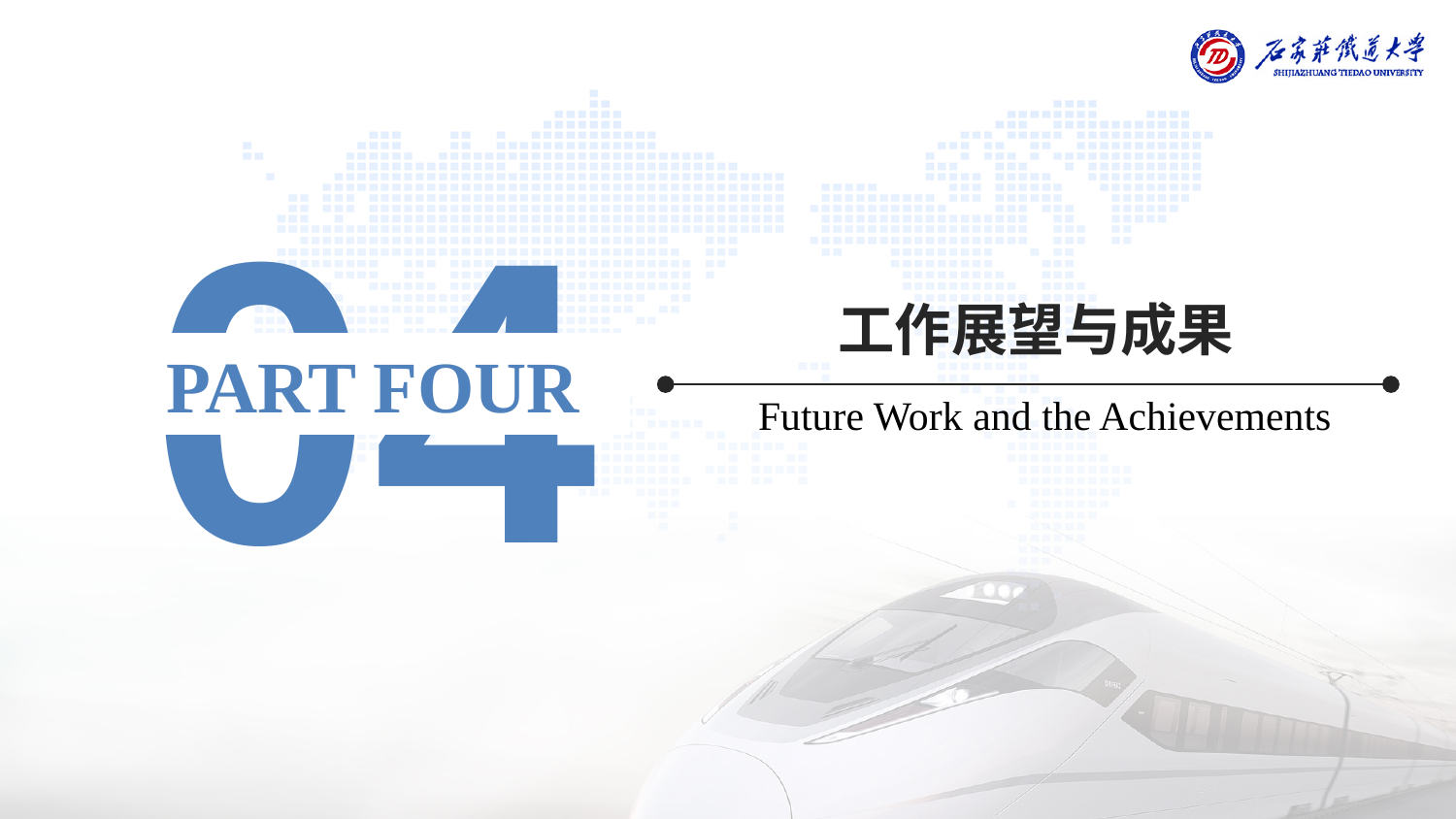

04
工作展望与成果
PART FOUR

Future Work and the Achievements